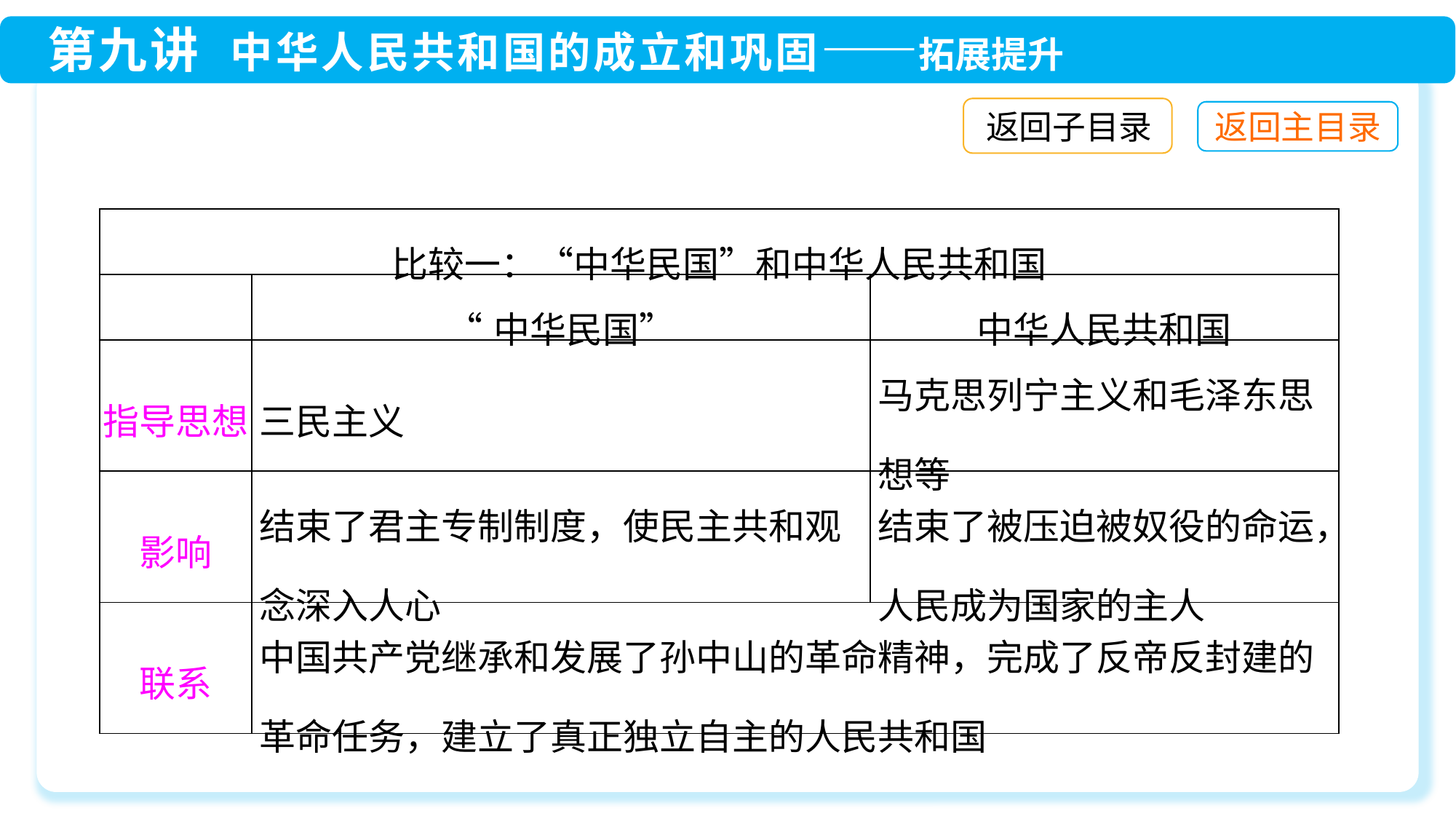

返回子目录
| 比较一：“中华民国”和中华人民共和国 |  |  |
| --- | --- | --- |
|  | “中华民国” | 中华人民共和国 |
| 指导思想 | 三民主义 | 马克思列宁主义和毛泽东思想等 |
| 影响 | 结束了君主专制制度，使民主共和观念深入人心 | 结束了被压迫被奴役的命运，人民成为国家的主人 |
| 联系 | 中国共产党继承和发展了孙中山的革命精神，完成了反帝反封建的革命任务，建立了真正独立自主的人民共和国 |  |